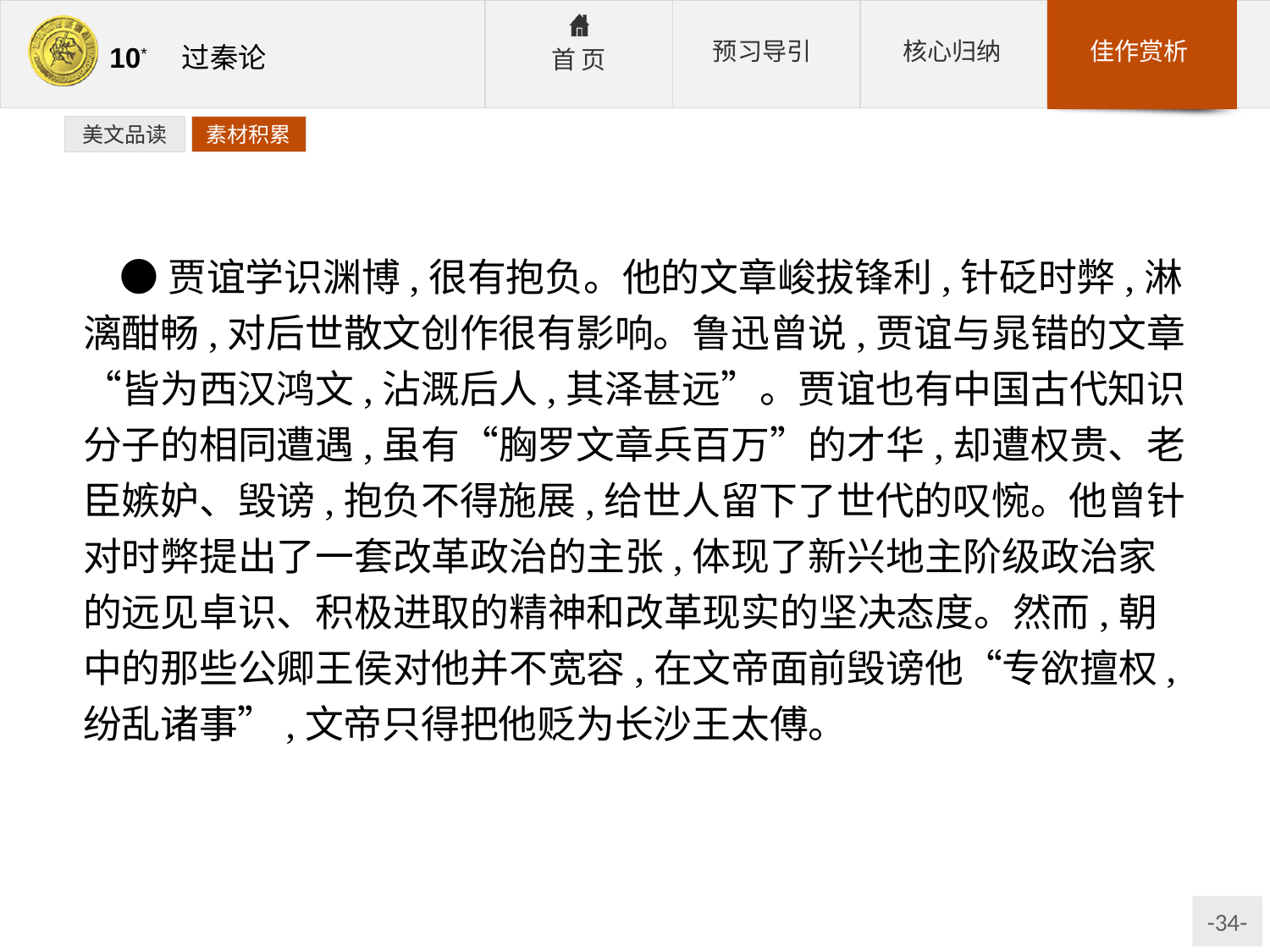

美文品读
素材积累
●贾谊学识渊博,很有抱负。他的文章峻拔锋利,针砭时弊,淋漓酣畅,对后世散文创作很有影响。鲁迅曾说,贾谊与晁错的文章“皆为西汉鸿文,沾溉后人,其泽甚远”。贾谊也有中国古代知识分子的相同遭遇,虽有“胸罗文章兵百万”的才华,却遭权贵、老臣嫉妒、毁谤,抱负不得施展,给世人留下了世代的叹惋。他曾针对时弊提出了一套改革政治的主张,体现了新兴地主阶级政治家的远见卓识、积极进取的精神和改革现实的坚决态度。然而,朝中的那些公卿王侯对他并不宽容,在文帝面前毁谤他“专欲擅权,纷乱诸事”,文帝只得把他贬为长沙王太傅。